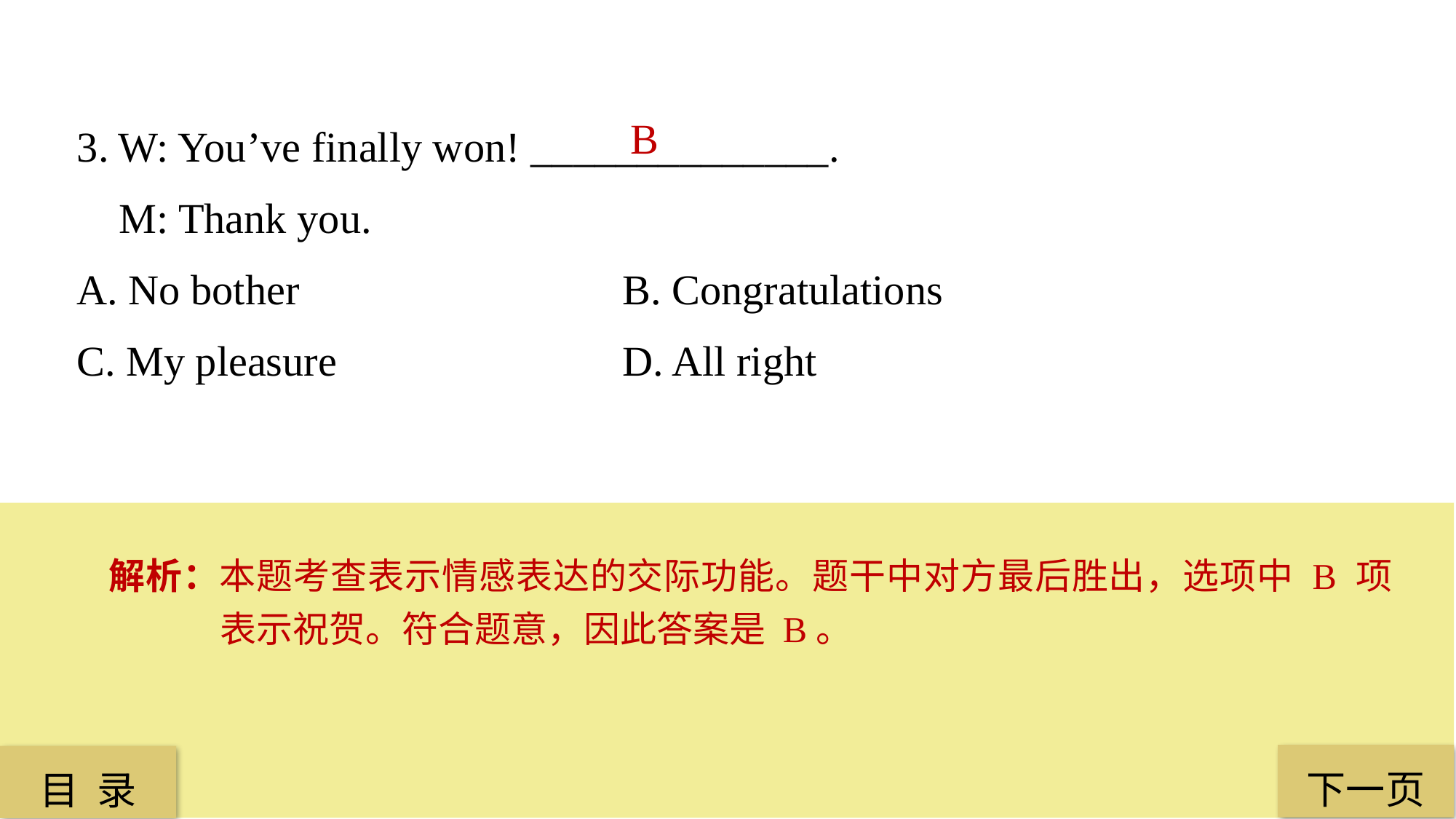

3. W: You’ve finally won! ______________.
    M: Thank you.
A. No bother 			B. Congratulations
C. My pleasure 			D. All right
 B
解析：本题考查表示情感表达的交际功能。题干中对方最后胜出，选项中 B 项表示祝贺。符合题意，因此答案是 B。